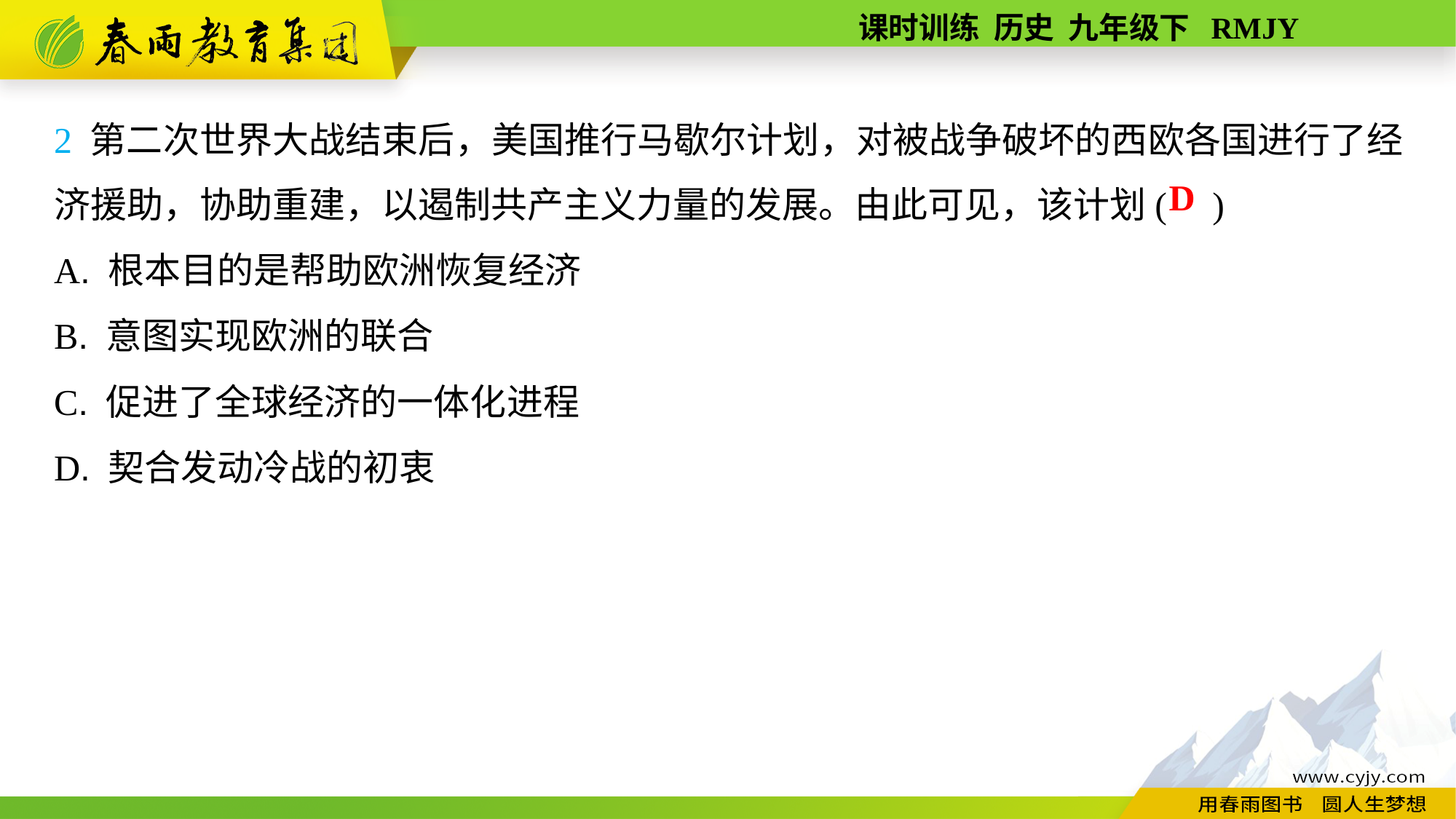

2 第二次世界大战结束后，美国推行马歇尔计划，对被战争破坏的西欧各国进行了经济援助，协助重建，以遏制共产主义力量的发展。由此可见，该计划(     )
A. 根本目的是帮助欧洲恢复经济
B. 意图实现欧洲的联合
C. 促进了全球经济的一体化进程
D. 契合发动冷战的初衷
D